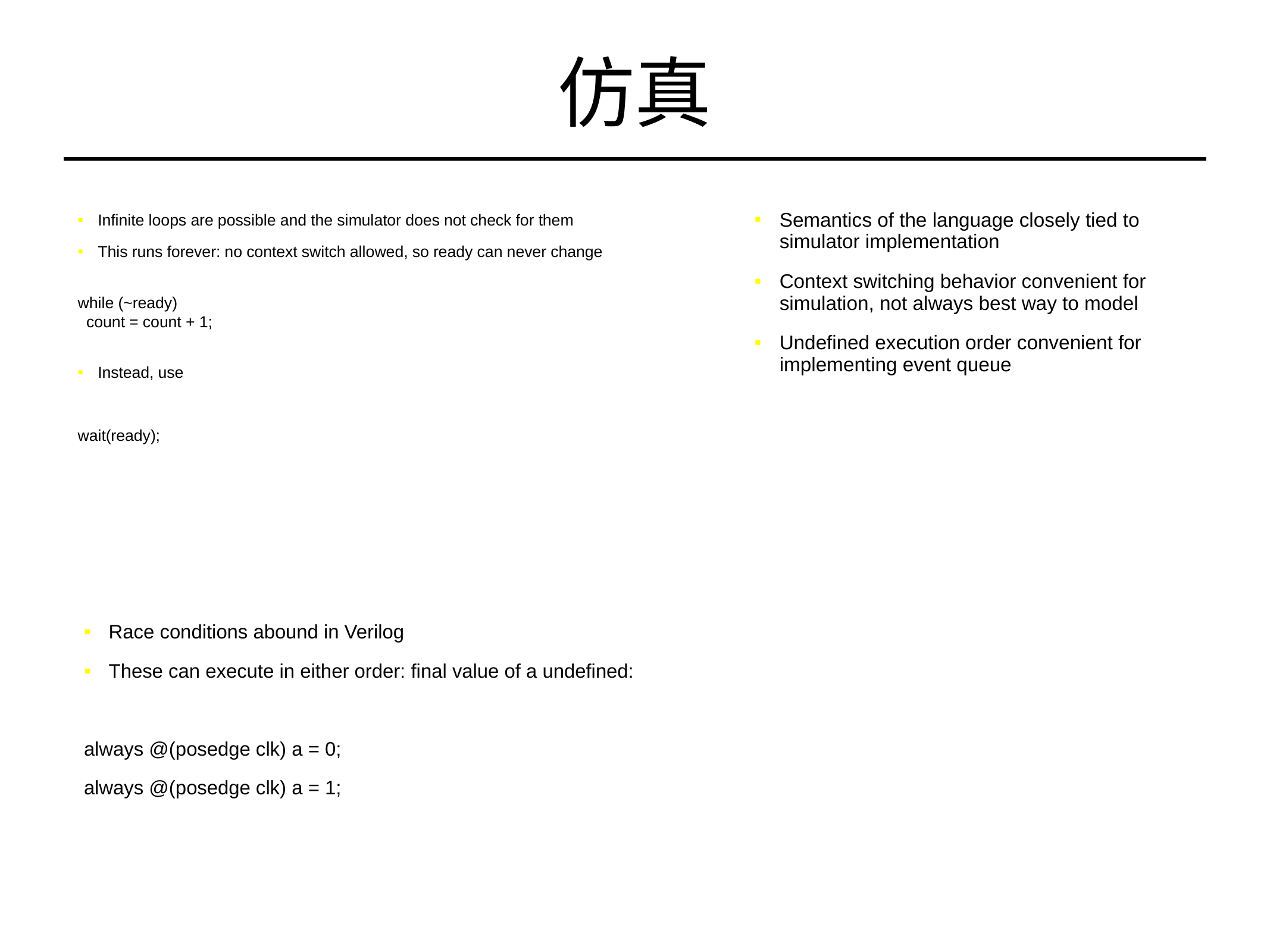

# 仿真
Semantics of the language closely tied to simulator implementation
Context switching behavior convenient for simulation, not always best way to model
Undefined execution order convenient for implementing event queue
Infinite loops are possible and the simulator does not check for them
This runs forever: no context switch allowed, so ready can never change

while (~ready)
  count = count + 1;

Instead, use

wait(ready);
Race conditions abound in Verilog
These can execute in either order: final value of a undefined:

always @(posedge clk) a = 0;
always @(posedge clk) a = 1;